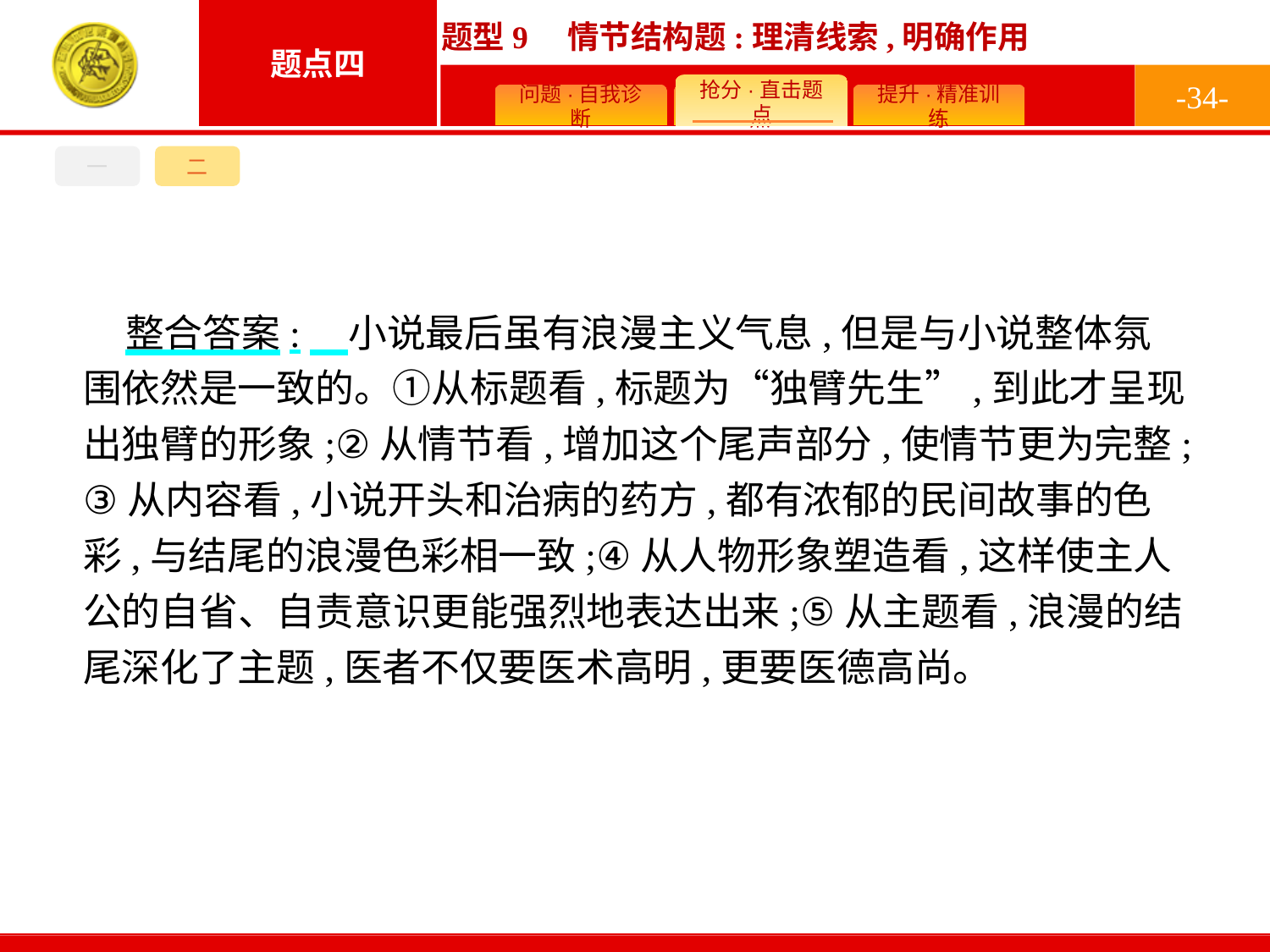

-34-
一
二
整合答案:　小说最后虽有浪漫主义气息,但是与小说整体氛围依然是一致的。①从标题看,标题为“独臂先生”,到此才呈现出独臂的形象;②从情节看,增加这个尾声部分,使情节更为完整;③从内容看,小说开头和治病的药方,都有浓郁的民间故事的色彩,与结尾的浪漫色彩相一致;④从人物形象塑造看,这样使主人公的自省、自责意识更能强烈地表达出来;⑤从主题看,浪漫的结尾深化了主题,医者不仅要医术高明,更要医德高尚。